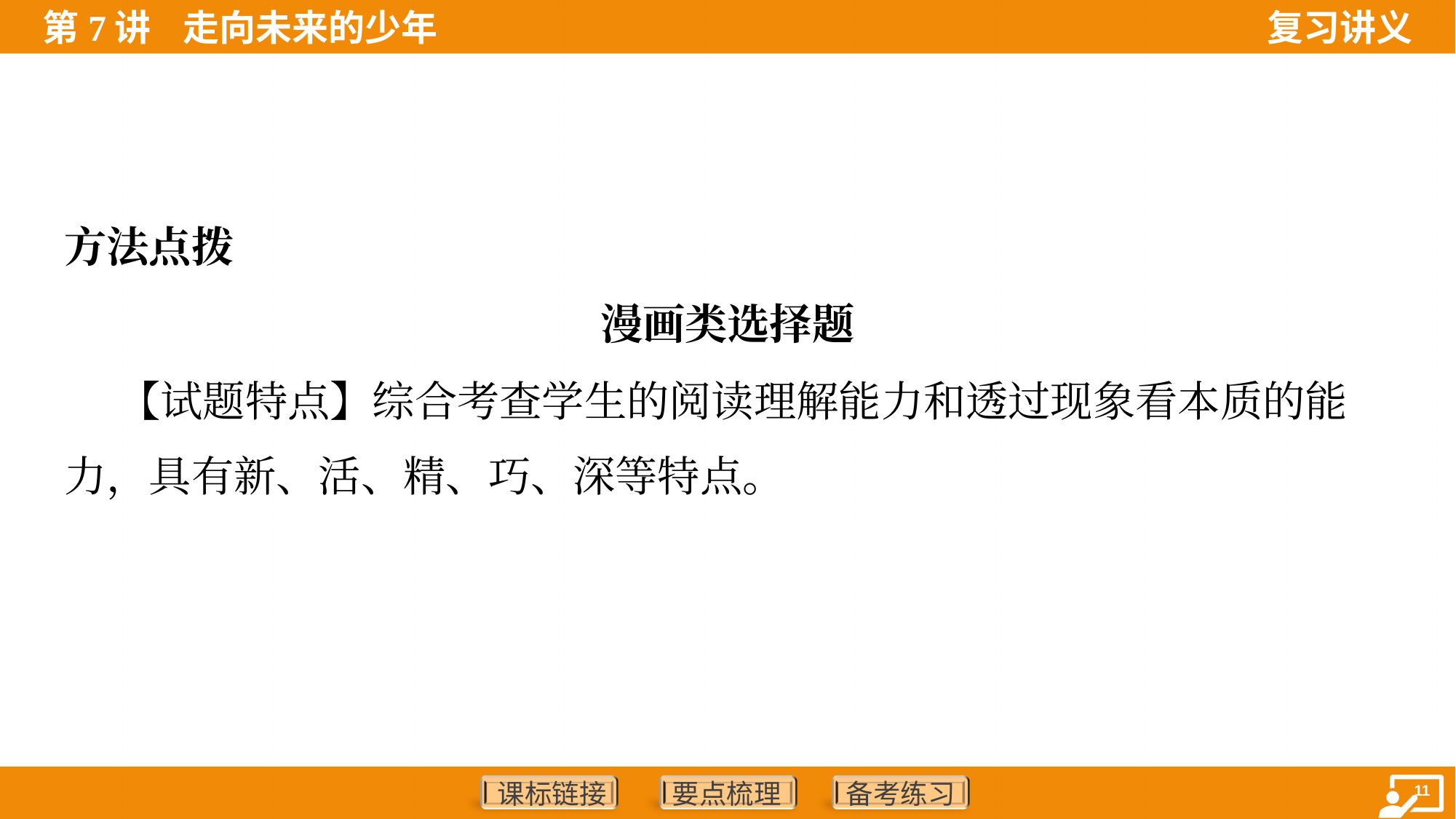

方法点拨
漫画类选择题
    【试题特点】综合考查学生的阅读理解能力和透过现象看本质的能
力，具有新、活、精、巧、深等特点。